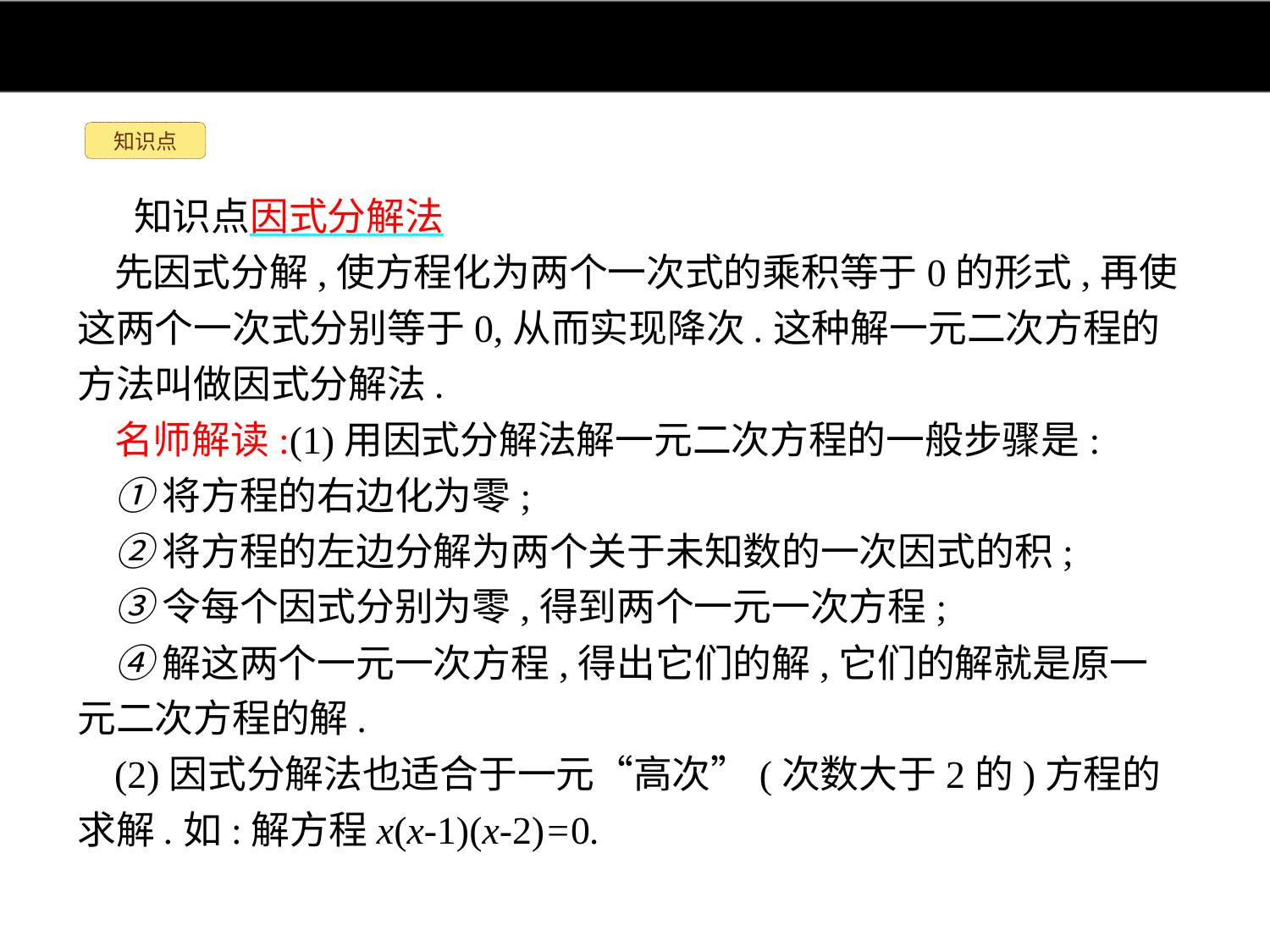

知识点
知识点因式分解法
先因式分解,使方程化为两个一次式的乘积等于0的形式,再使这两个一次式分别等于0,从而实现降次.这种解一元二次方程的方法叫做因式分解法.
名师解读:(1)用因式分解法解一元二次方程的一般步骤是:
①将方程的右边化为零;
②将方程的左边分解为两个关于未知数的一次因式的积;
③令每个因式分别为零,得到两个一元一次方程;
④解这两个一元一次方程,得出它们的解,它们的解就是原一元二次方程的解.
(2)因式分解法也适合于一元“高次”(次数大于2的)方程的求解.如:解方程x(x-1)(x-2)=0.